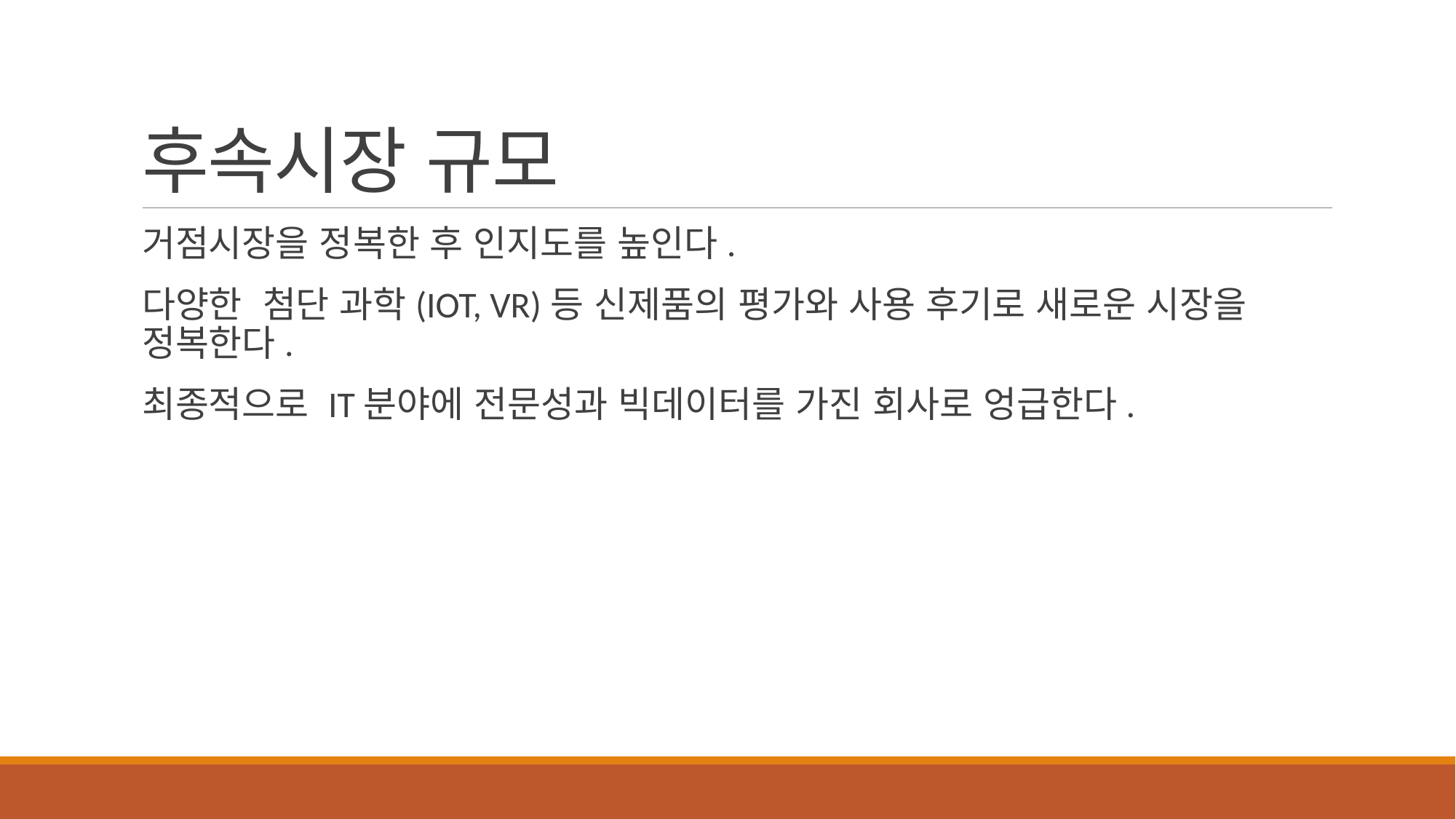

# 후속시장 규모
거점시장을 정복한 후 인지도를 높인다.
다양한  첨단 과학(IOT, VR)등 신제품의 평가와 사용 후기로 새로운 시장을 정복한다.
최종적으로 IT분야에 전문성과 빅데이터를 가진 회사로 엉급한다.